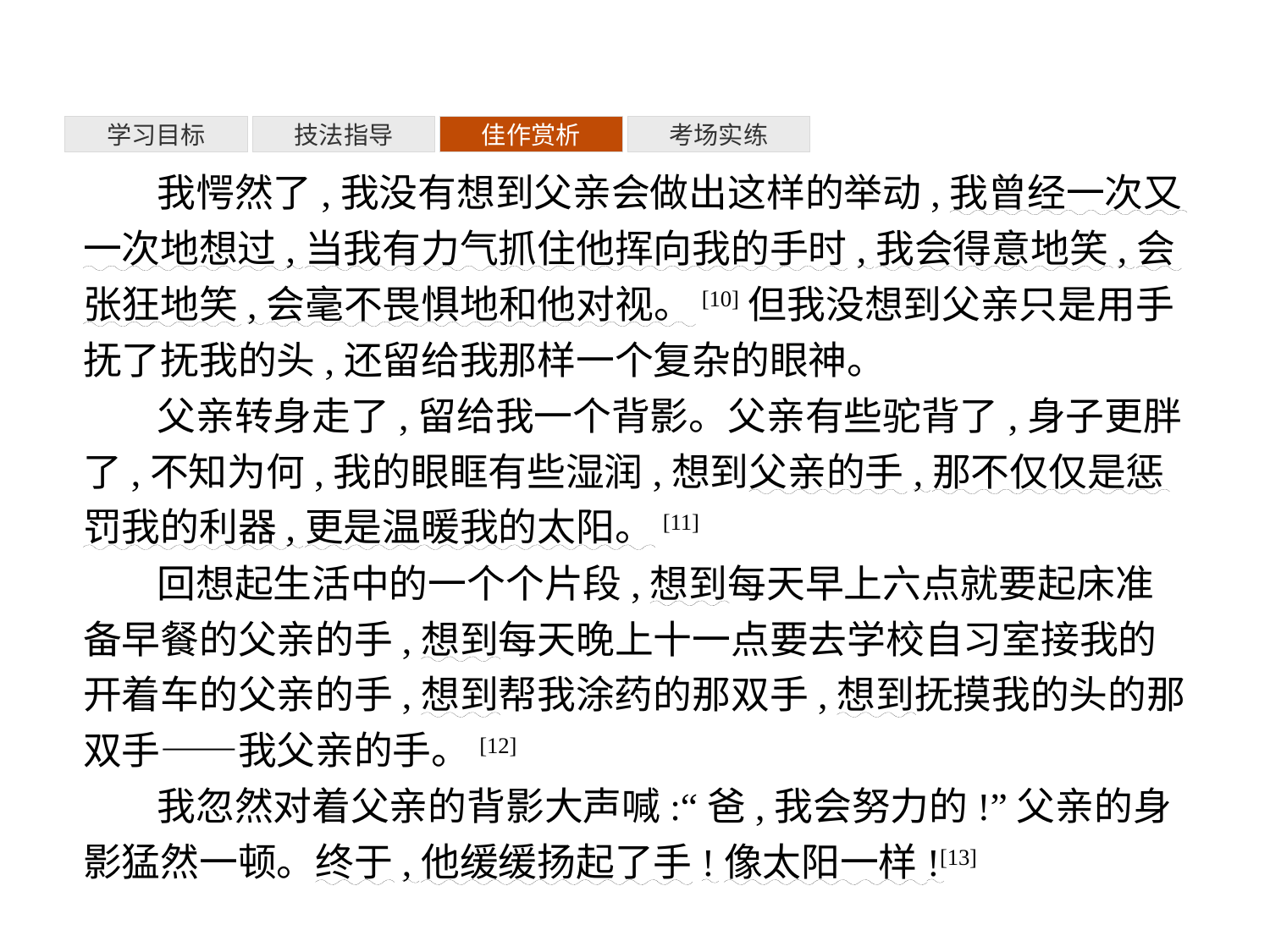

考场实练
学习目标
技法指导
佳作赏析
我愕然了,我没有想到父亲会做出这样的举动,我曾经一次又一次地想过,当我有力气抓住他挥向我的手时,我会得意地笑,会张狂地笑,会毫不畏惧地和他对视。[10]但我没想到父亲只是用手抚了抚我的头,还留给我那样一个复杂的眼神。
父亲转身走了,留给我一个背影。父亲有些驼背了,身子更胖了,不知为何,我的眼眶有些湿润,想到父亲的手,那不仅仅是惩罚我的利器,更是温暖我的太阳。[11]
回想起生活中的一个个片段,想到每天早上六点就要起床准备早餐的父亲的手,想到每天晚上十一点要去学校自习室接我的开着车的父亲的手,想到帮我涂药的那双手,想到抚摸我的头的那双手——我父亲的手。[12]
我忽然对着父亲的背影大声喊:“爸,我会努力的!”父亲的身影猛然一顿。终于,他缓缓扬起了手!像太阳一样![13]